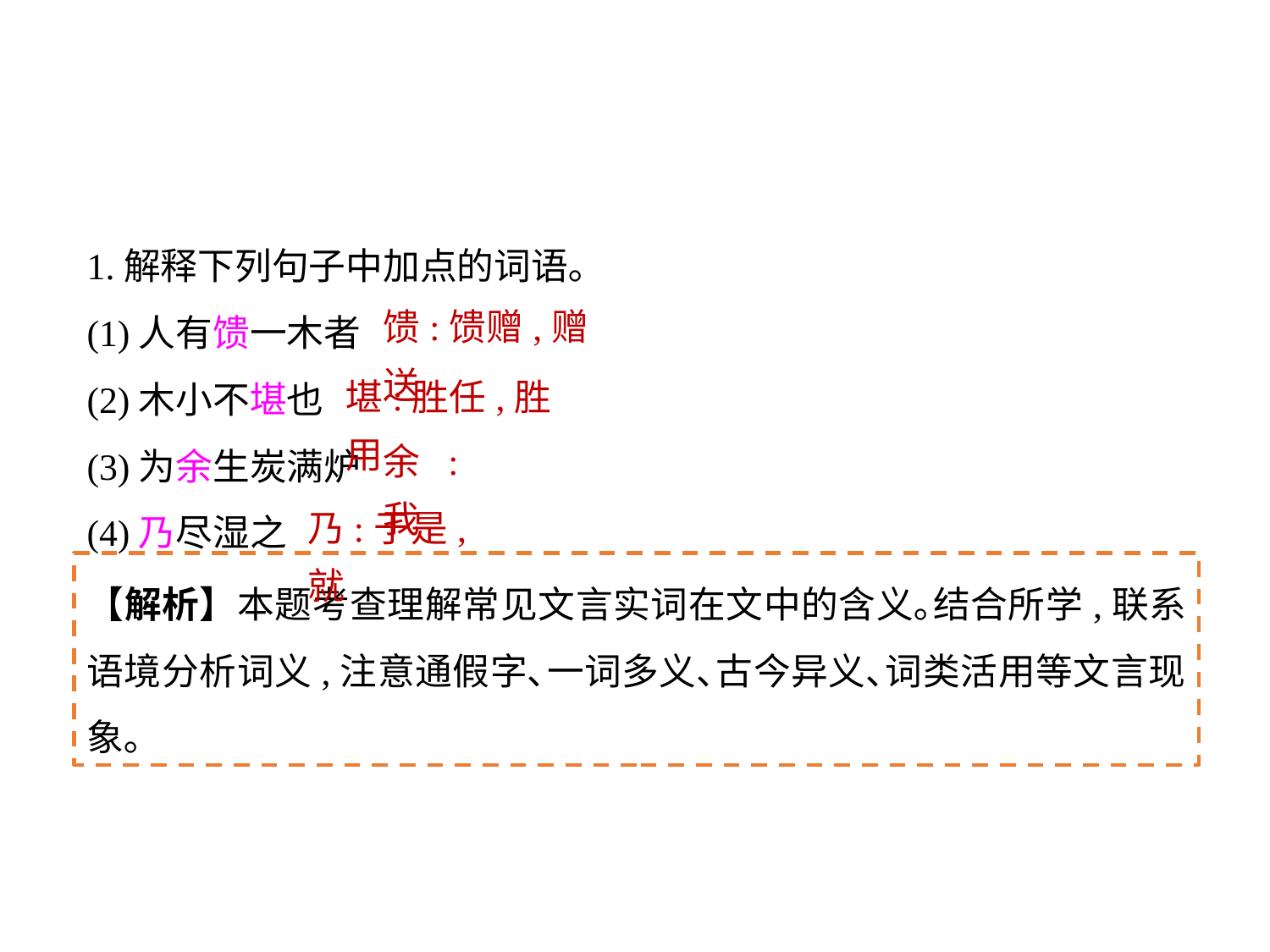

1.解释下列句子中加点的词语｡
(1)人有馈一木者
(2)木小不堪也
(3)为余生炭满炉
(4)乃尽湿之
馈:馈赠,赠送
堪:胜任,胜用
余:我
乃:于是,就
【解析】本题考查理解常见文言实词在文中的含义｡结合所学,联系语境分析词义,注意通假字､一词多义､古今异义､词类活用等文言现象｡